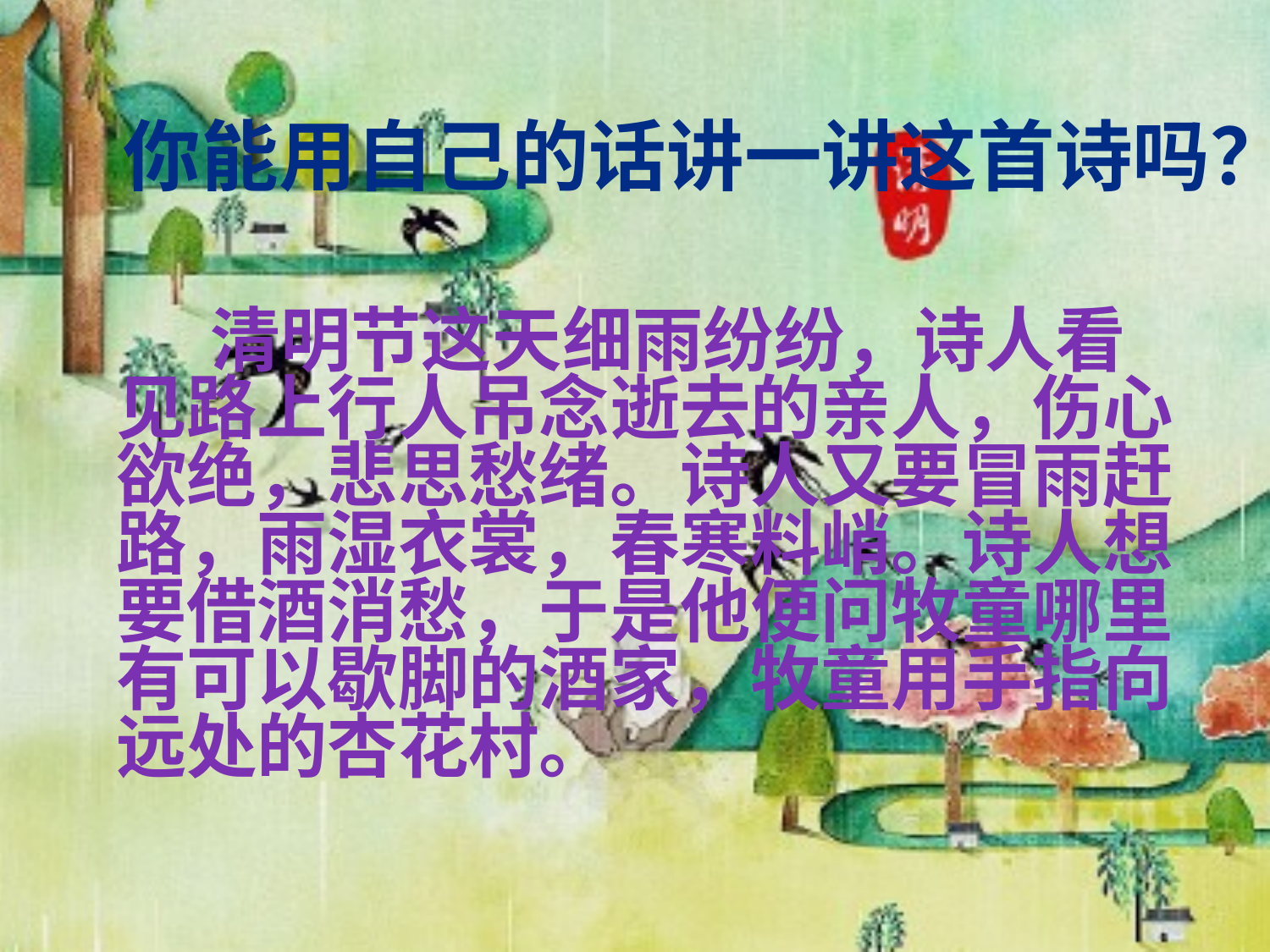

# 你能用自己的话讲一讲这首诗吗？
          清明节这天细雨纷纷，诗人看见路上行人吊念逝去的亲人，伤心欲绝，悲思愁绪。诗人又要冒雨赶路，雨湿衣裳，春寒料峭。诗人想要借酒消愁，于是他便问牧童哪里有可以歇脚的酒家，牧童用手指向远处的杏花村。